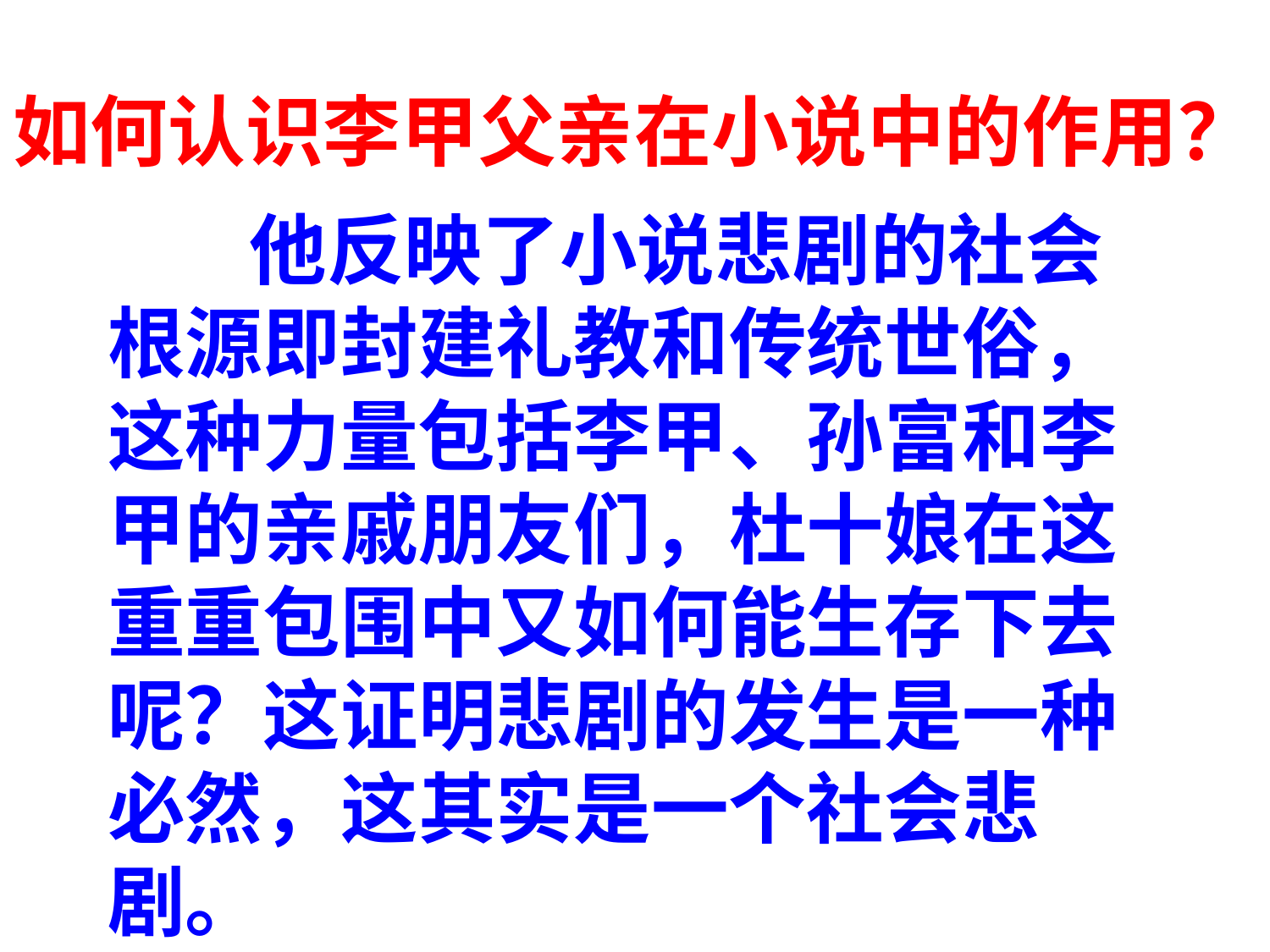

如何认识李甲父亲在小说中的作用？
       他反映了小说悲剧的社会根源即封建礼教和传统世俗，这种力量包括李甲、孙富和李甲的亲戚朋友们，杜十娘在这重重包围中又如何能生存下去呢？这证明悲剧的发生是一种必然，这其实是一个社会悲剧。